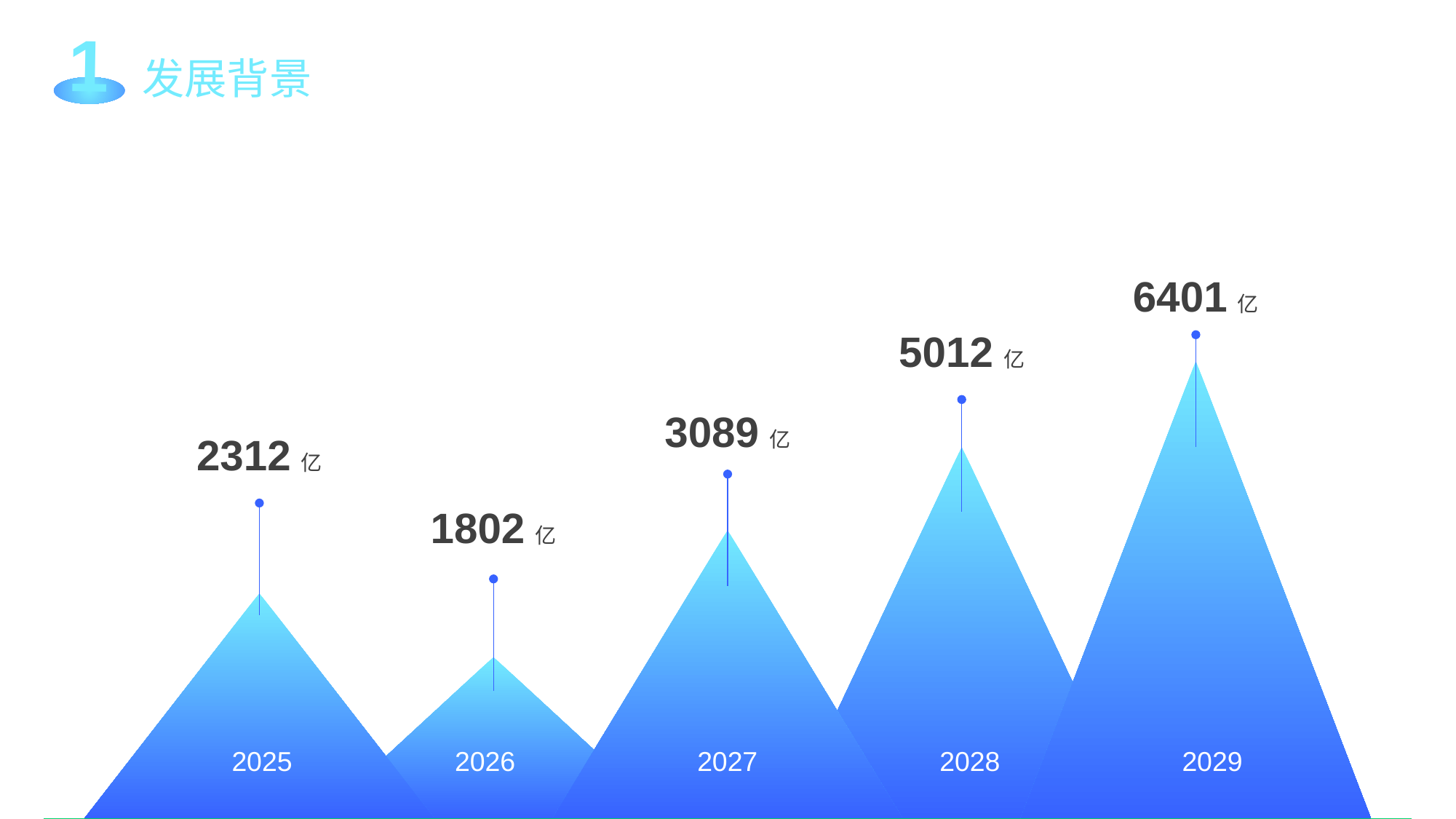

1

发展背景
6401亿
5012亿

3089亿
2312亿

1802亿

2025
2026
2027
2028
2029